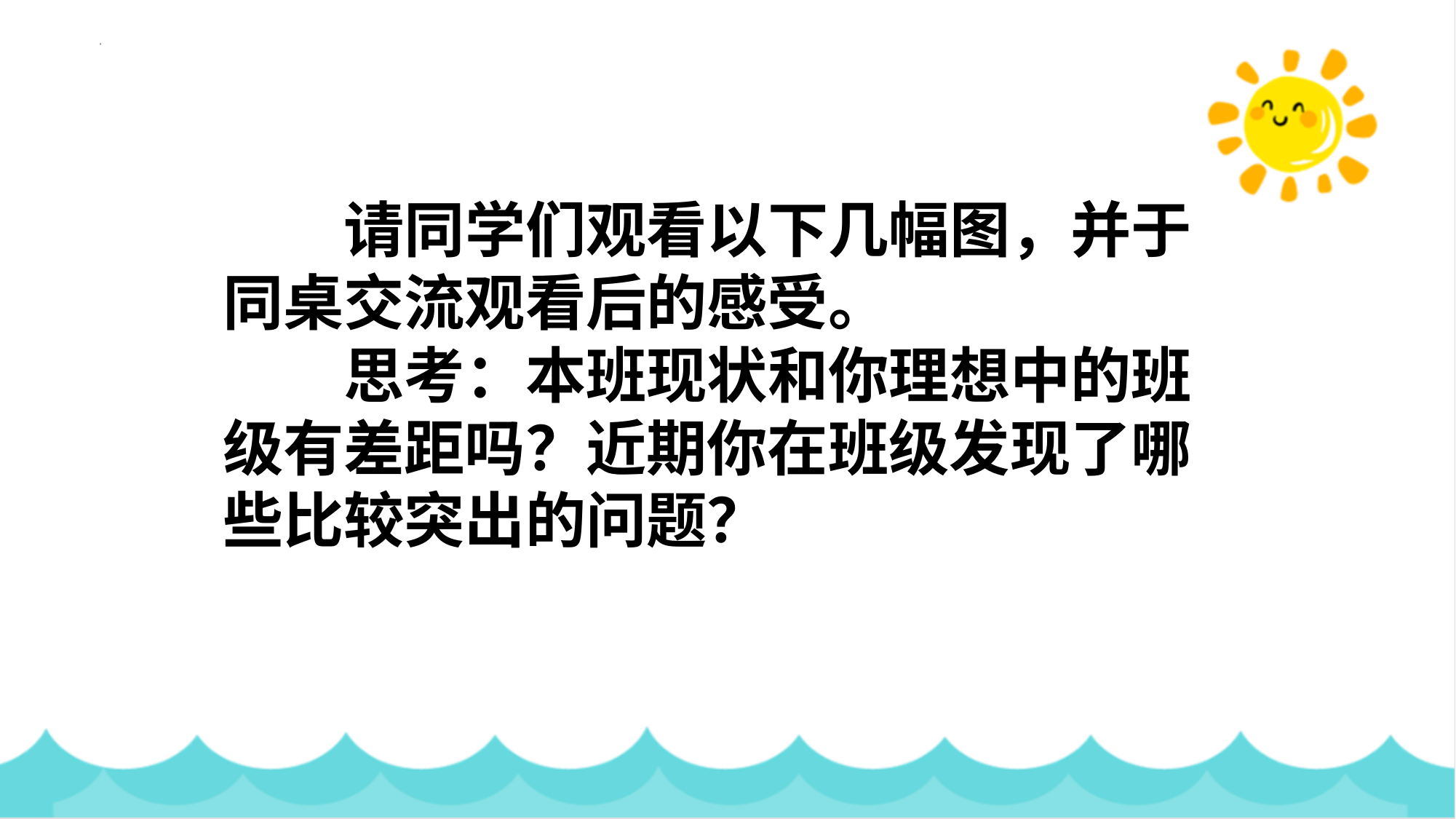

请同学们观看以下几幅图，并于同桌交流观看后的感受。
思考：本班现状和你理想中的班级有差距吗？近期你在班级发现了哪些比较突出的问题？